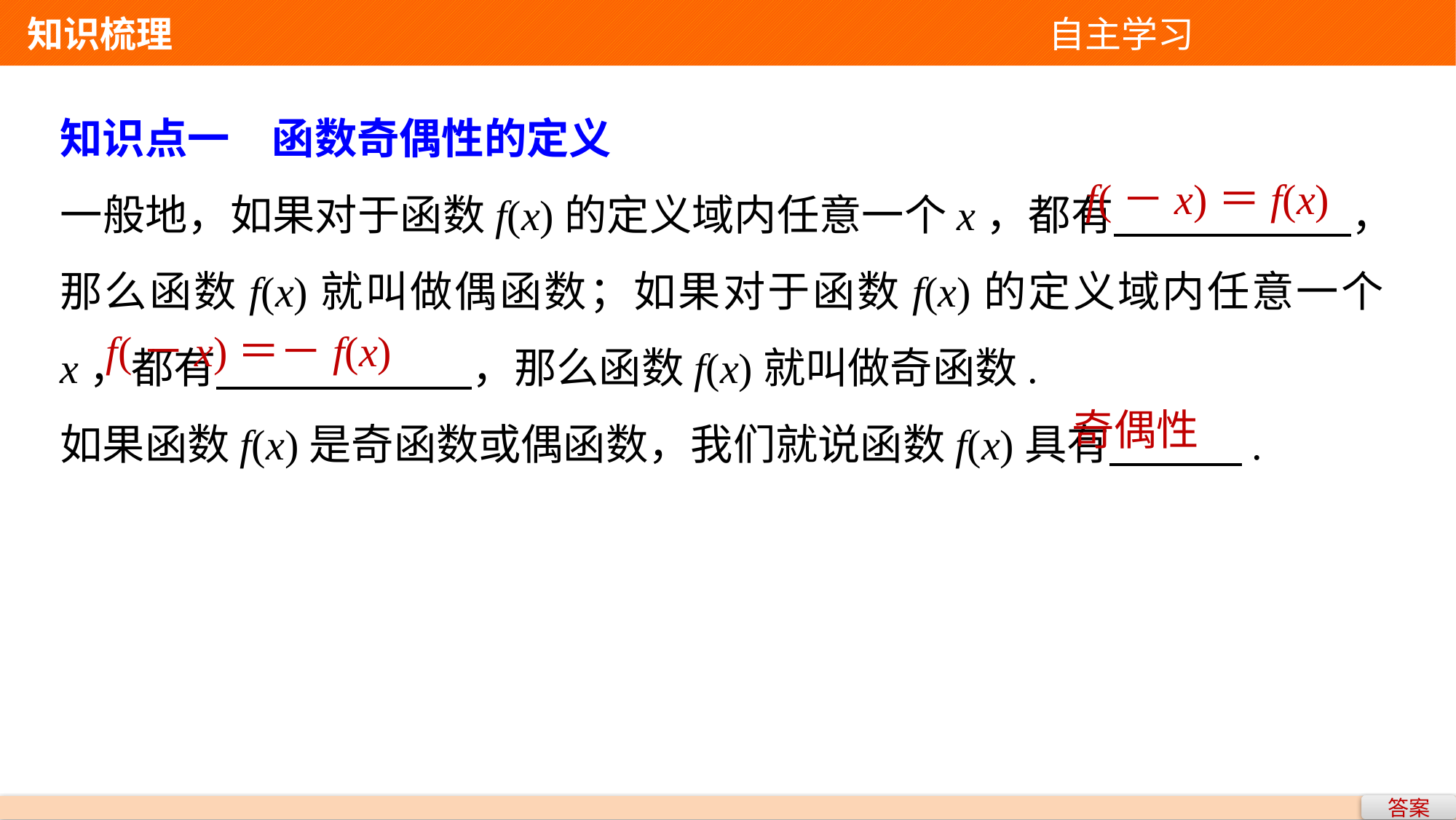

知识梳理                                                                                                           自主学习
知识点一　函数奇偶性的定义
一般地，如果对于函数f(x)的定义域内任意一个x，都有                         ，那么函数f(x)就叫做偶函数；如果对于函数f(x)的定义域内任意一个x，都有                           ，那么函数f(x)就叫做奇函数.
如果函数f(x)是奇函数或偶函数，我们就说函数f(x)具有              .
f(－x)＝f(x)
f(－x)＝－f(x)
奇偶性
答案